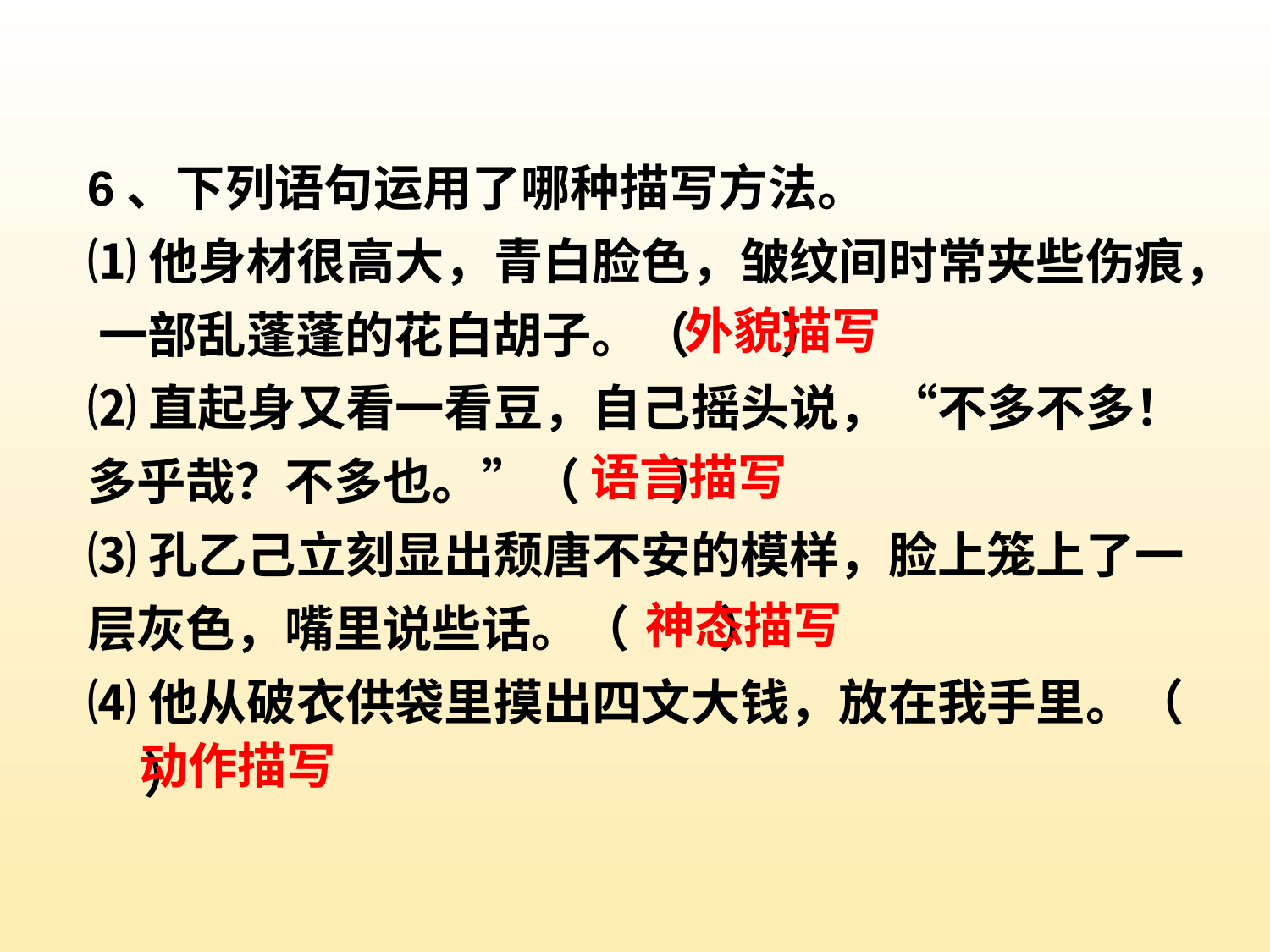

6、下列语句运用了哪种描写方法。
⑴他身材很高大，青白脸色，皱纹间时常夹些伤痕， 一部乱蓬蓬的花白胡子。（        ）
⑵直起身又看一看豆，自己摇头说，“不多不多！多乎哉？不多也。”（        ）
⑶孔乙己立刻显出颓唐不安的模样，脸上笼上了一层灰色，嘴里说些话。（        ）
⑷他从破衣供袋里摸出四文大钱，放在我手里。（        ）
外貌描写
语言描写
神态描写
动作描写